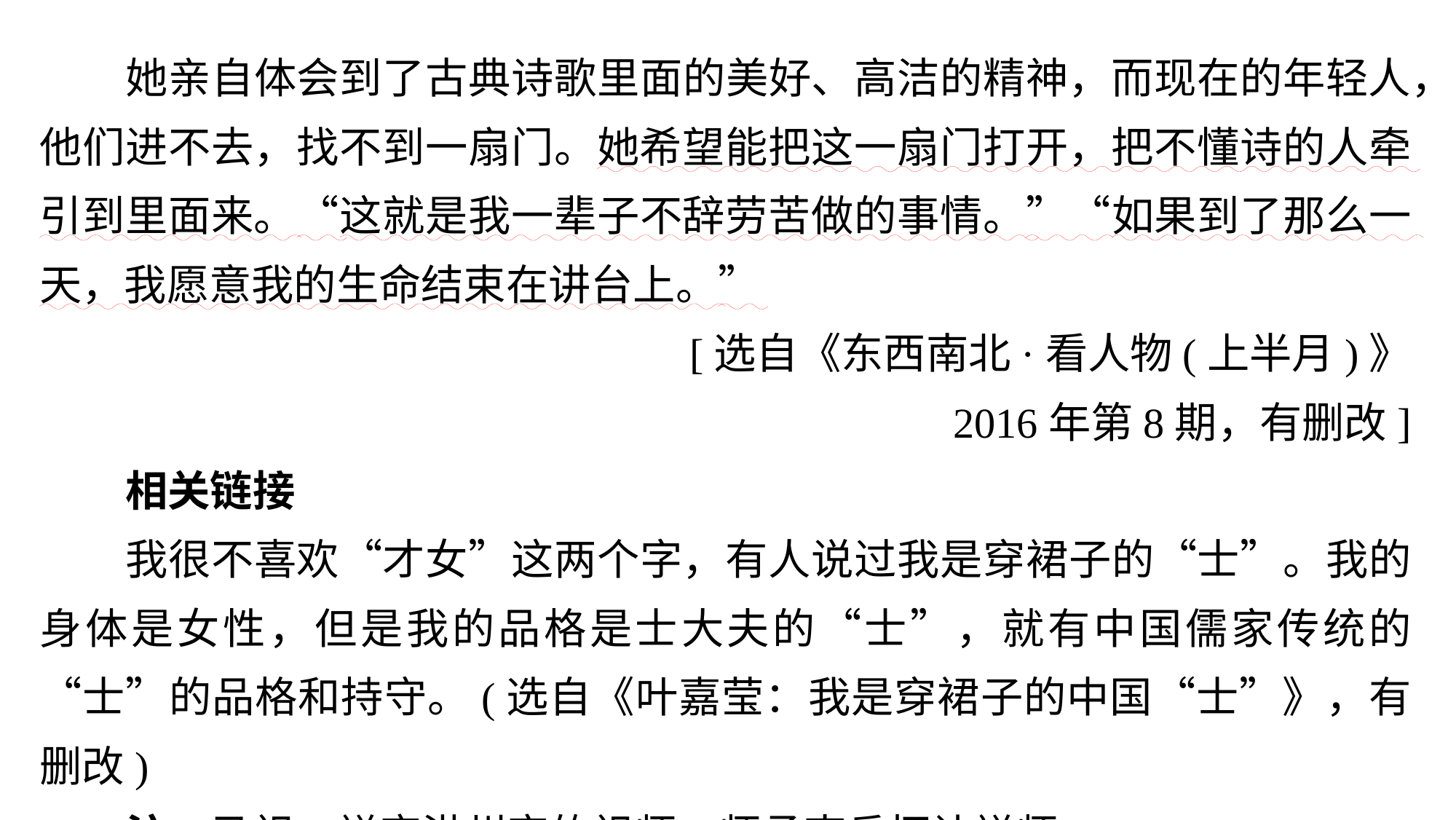

她亲自体会到了古典诗歌里面的美好、高洁的精神，而现在的年轻人，他们进不去，找不到一扇门。她希望能把这一扇门打开，把不懂诗的人牵引到里面来。“这就是我一辈子不辞劳苦做的事情。”“如果到了那么一天，我愿意我的生命结束在讲台上。”
[选自《东西南北·看人物(上半月)》
2016年第8期，有删改]
相关链接
我很不喜欢“才女”这两个字，有人说过我是穿裙子的“士”。我的身体是女性，但是我的品格是士大夫的“士”，就有中国儒家传统的“士”的品格和持守。(选自《叶嘉莹：我是穿裙子的中国“士”》，有删改)
注　马祖：禅宗洪州宗的祖师，师承南岳怀让禅师。